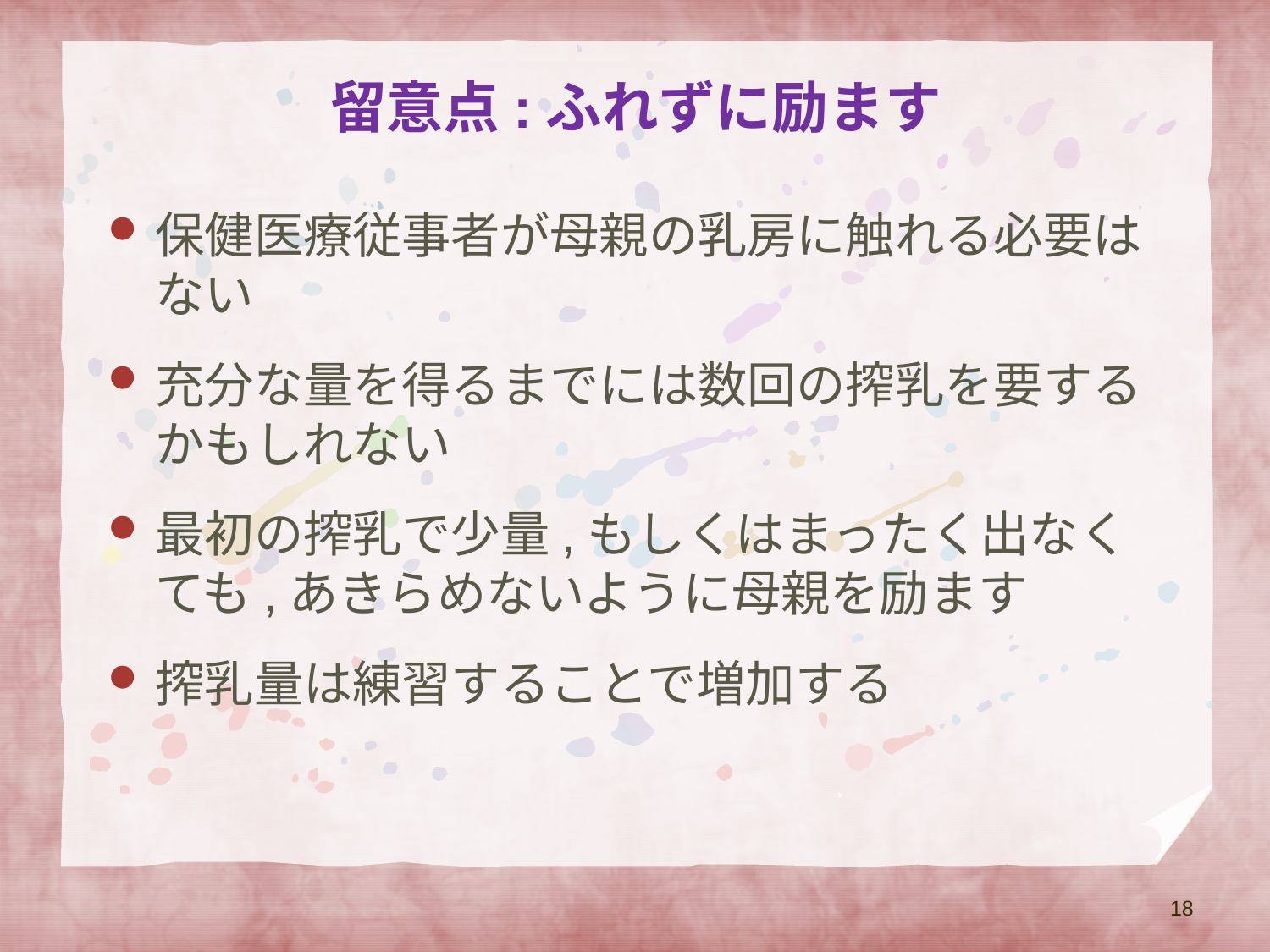

# 留意点:ふれずに励ます
保健医療従事者が母親の乳房に触れる必要はない
充分な量を得るまでには数回の搾乳を要するかもしれない
最初の搾乳で少量,もしくはまったく出なくても,あきらめないように母親を励ます
搾乳量は練習することで増加する
18